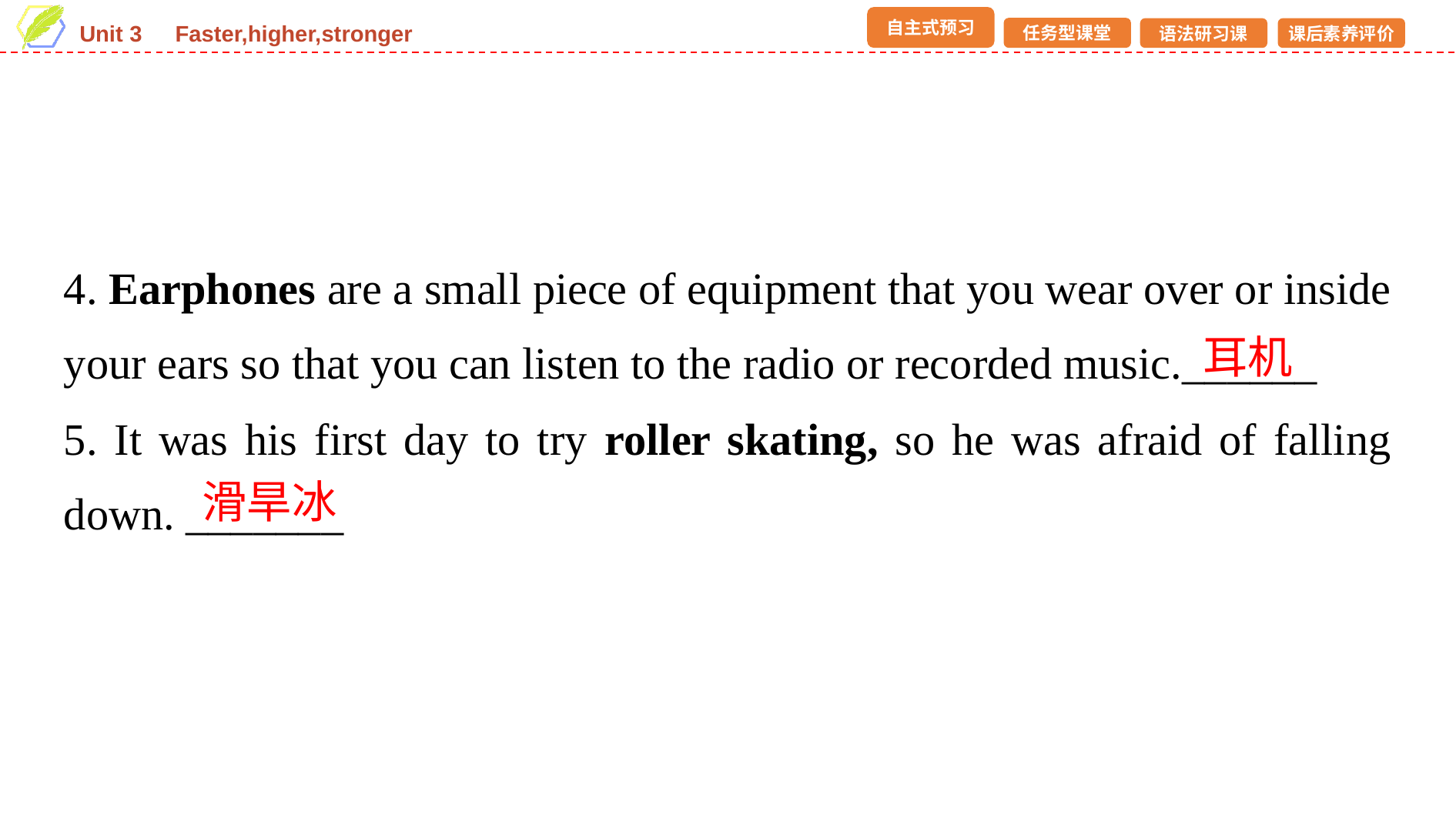

4. Earphones are a small piece of equipment that you wear over or inside your ears so that you can listen to the radio or recorded music.______
5. It was his first day to try roller skating, so he was afraid of falling down. _______
耳机
滑旱冰